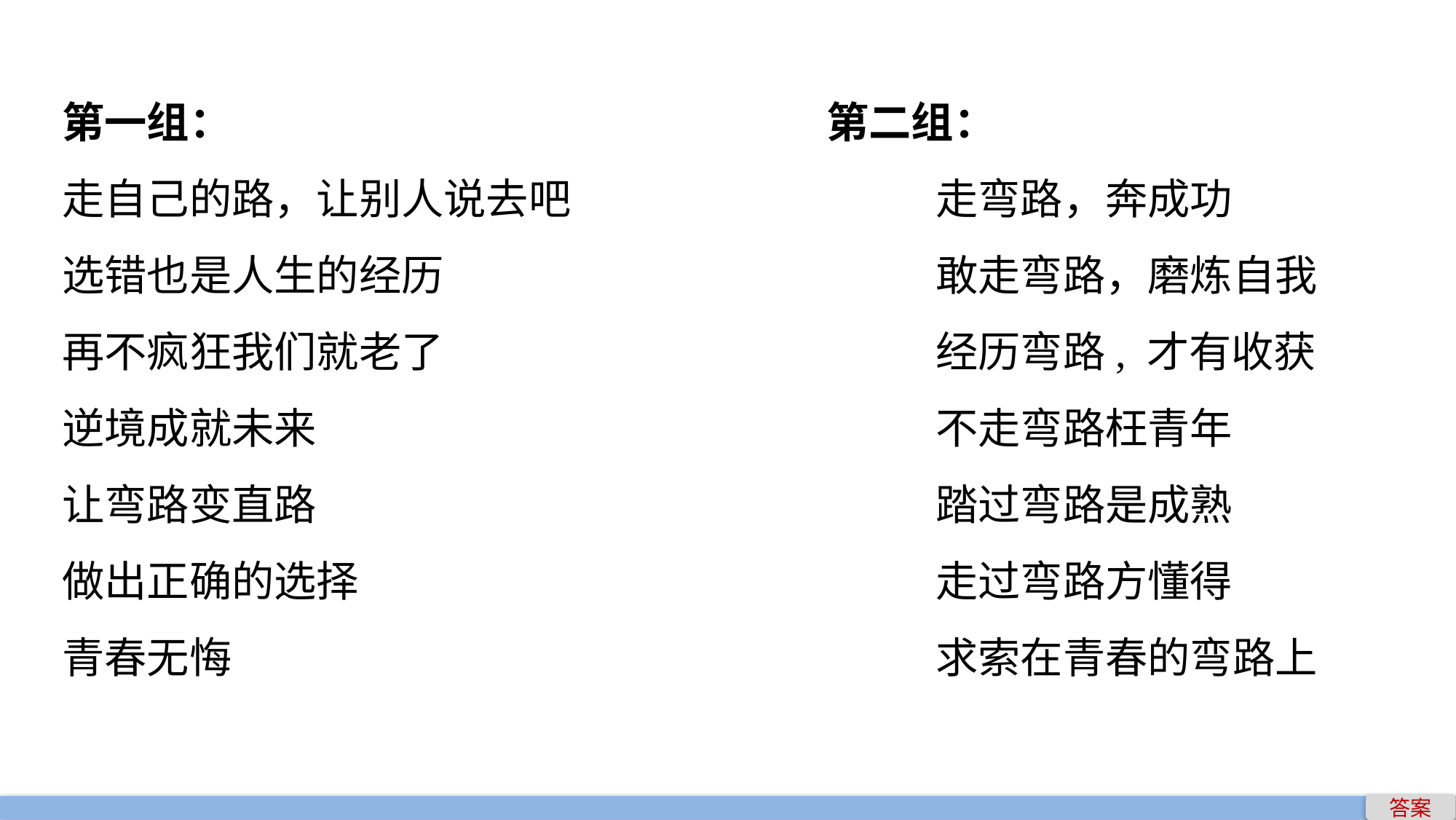

第一组：                                    			第二组：
走自己的路，让别人说去吧				走弯路，奔成功
选错也是人生的经历					敢走弯路，磨炼自我
再不疯狂我们就老了					经历弯路, 才有收获
逆境成就未来						不走弯路枉青年
让弯路变直路						踏过弯路是成熟
做出正确的选择						走过弯路方懂得
青春无悔							求索在青春的弯路上
答案